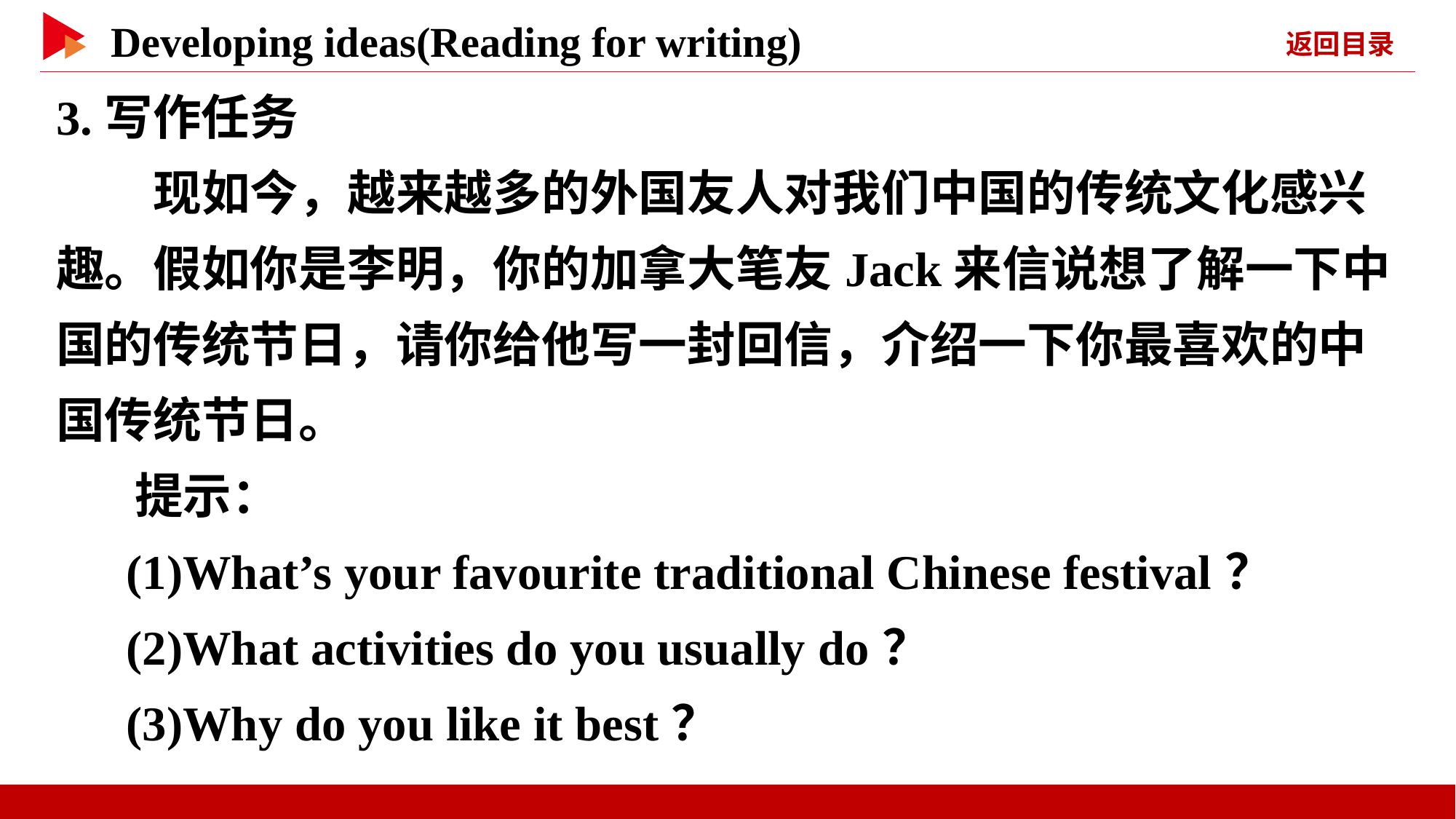

3.写作任务
　　现如今，越来越多的外国友人对我们中国的传统文化感兴趣。假如你是李明，你的加拿大笔友Jack来信说想了解一下中国的传统节日，请你给他写一封回信，介绍一下你最喜欢的中国传统节日。
   提示：
   (1)What’s your favourite traditional Chinese festival？
   (2)What activities do you usually do？
   (3)Why do you like it best？